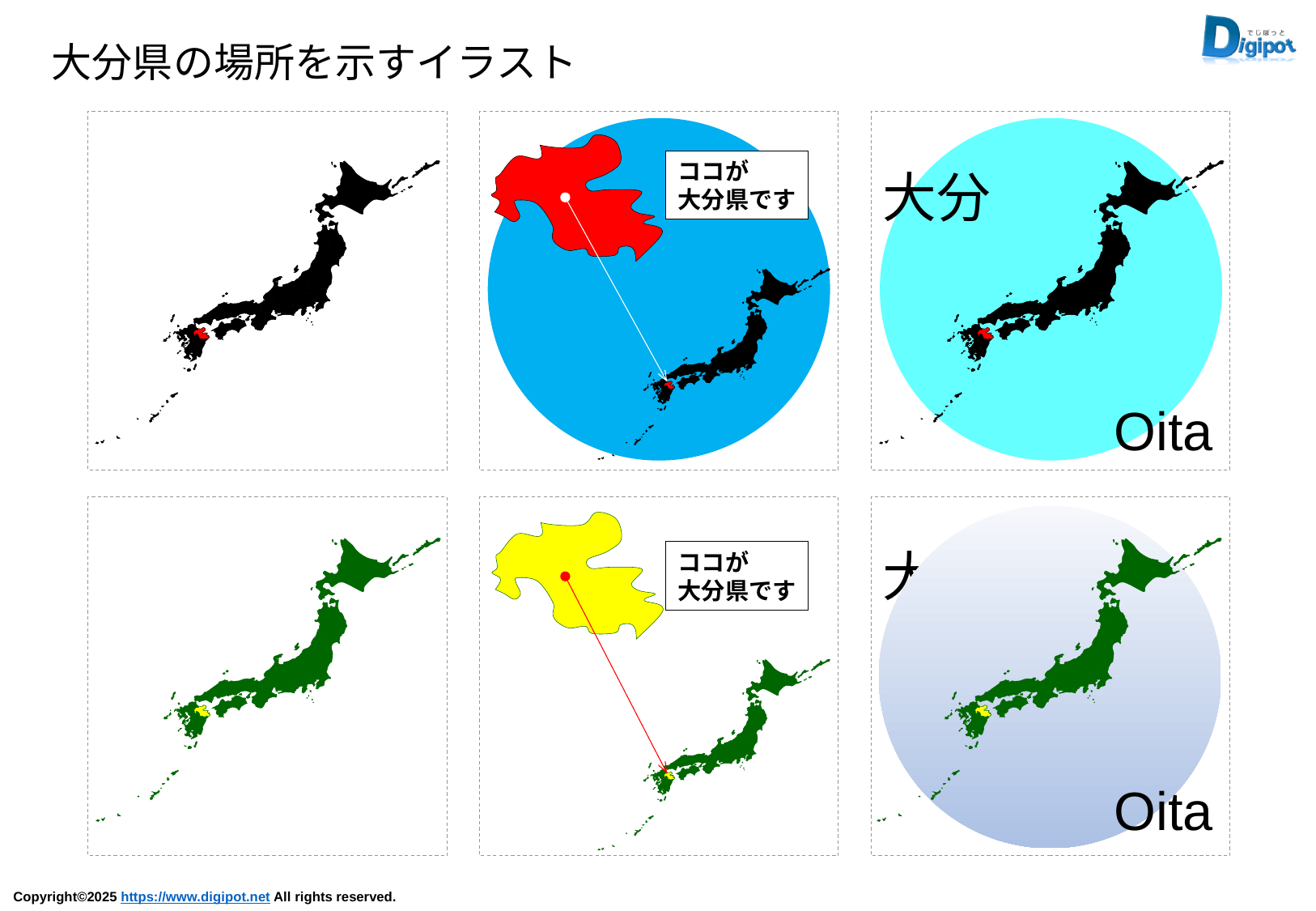

大分県の場所を示すイラスト

ココが
大分県です

大分

Oita

Oita

ココが
大分県です

大分